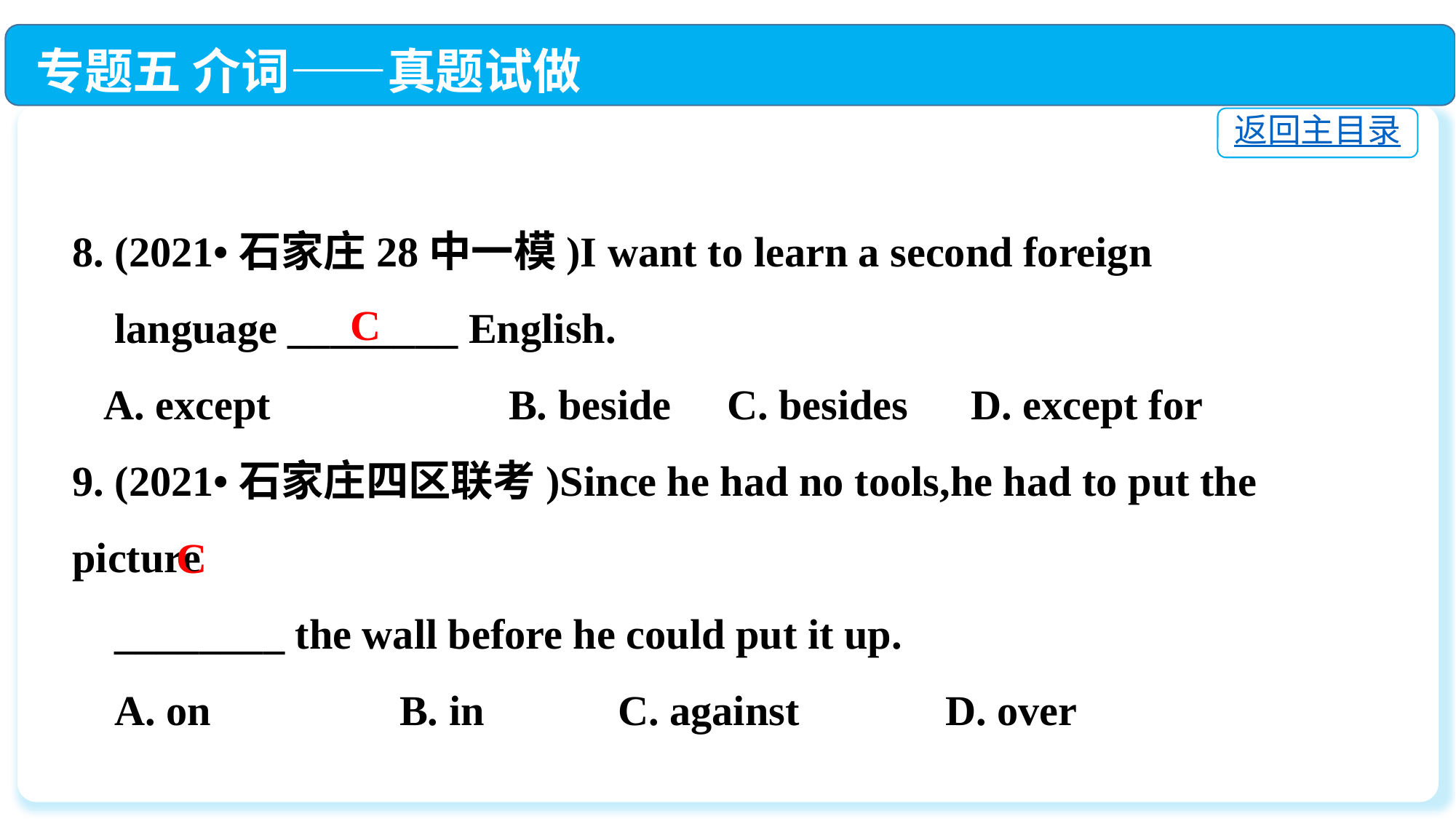

专题五 介词——真题试做

返回主目录
8. (2021•石家庄28中一模)I want to learn a second foreign
    language ________ English.
   A. except　　　	B. beside	C. besides　D. except for
9. (2021•石家庄四区联考)Since he had no tools,he had to put the picture
    ________ the wall before he could put it up.
    A. on　　	B. in　 	C. against　　	D. over
C
C